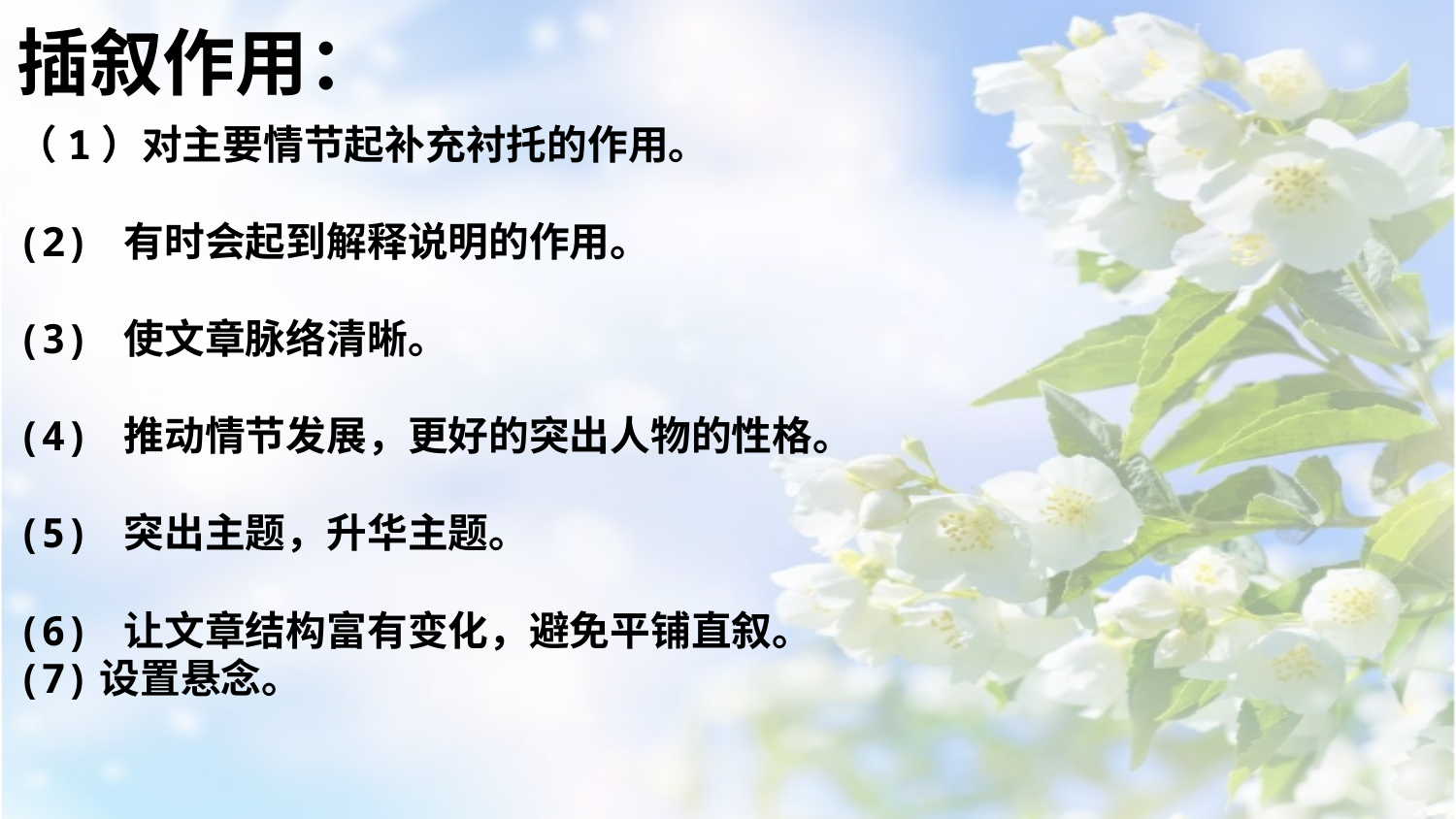

插叙作用：
（1）对主要情节起补充衬托的作用。

(2) 有时会起到解释说明的作用。

(3) 使文章脉络清晰。

(4) 推动情节发展，更好的突出人物的性格。

(5) 突出主题，升华主题。

(6) 让文章结构富有变化，避免平铺直叙。
(7)设置悬念。